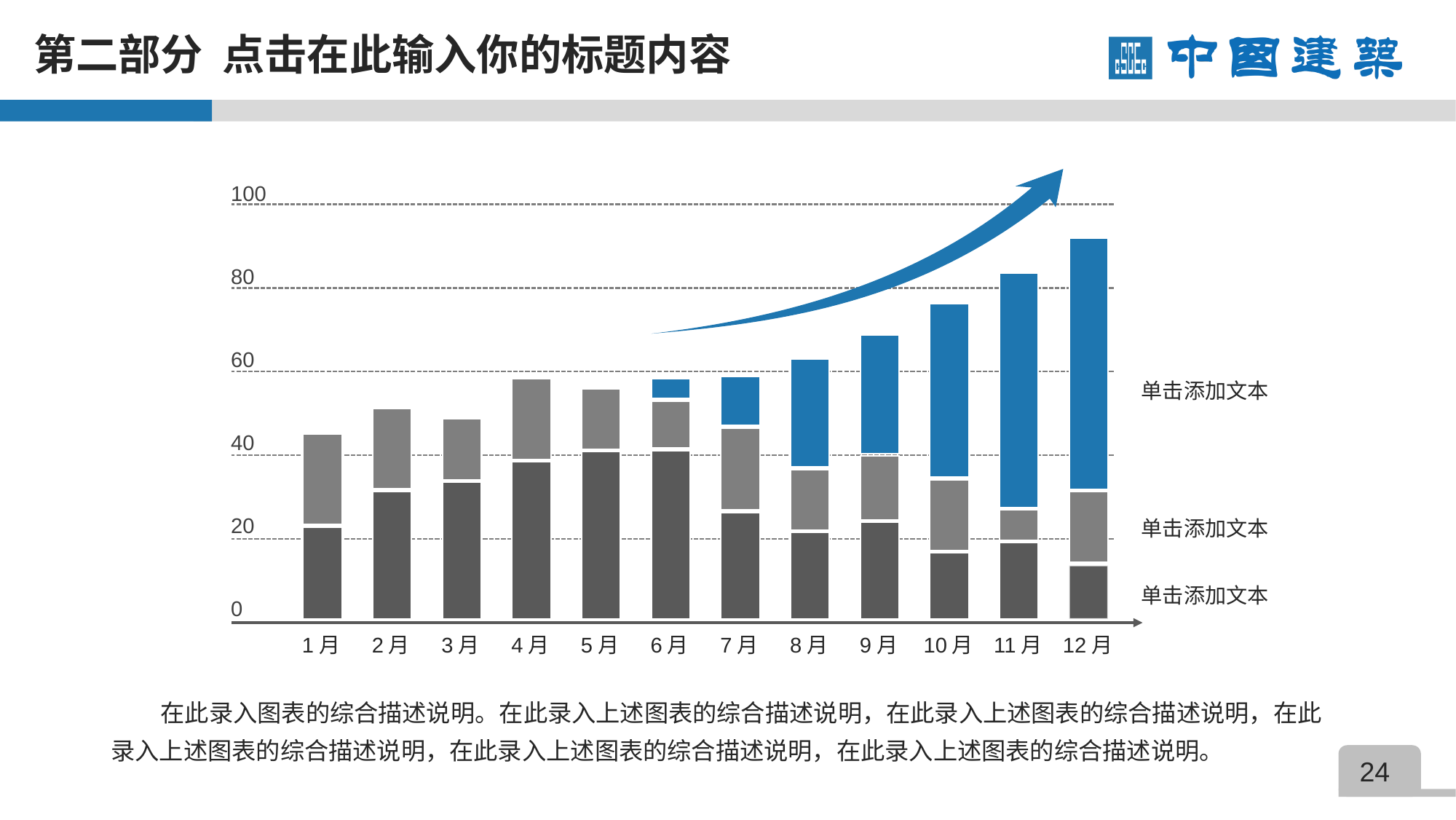

第二部分  点击在此输入你的标题内容

100
80
60
40
20
0
1月
2月
3月
4月
5月
6月
7月
8月
9月
10月
11月
12月

单击添加文本
单击添加文本
单击添加文本
        在此录入图表的综合描述说明。在此录入上述图表的综合描述说明，在此录入上述图表的综合描述说明，在此录入上述图表的综合描述说明，在此录入上述图表的综合描述说明，在此录入上述图表的综合描述说明。